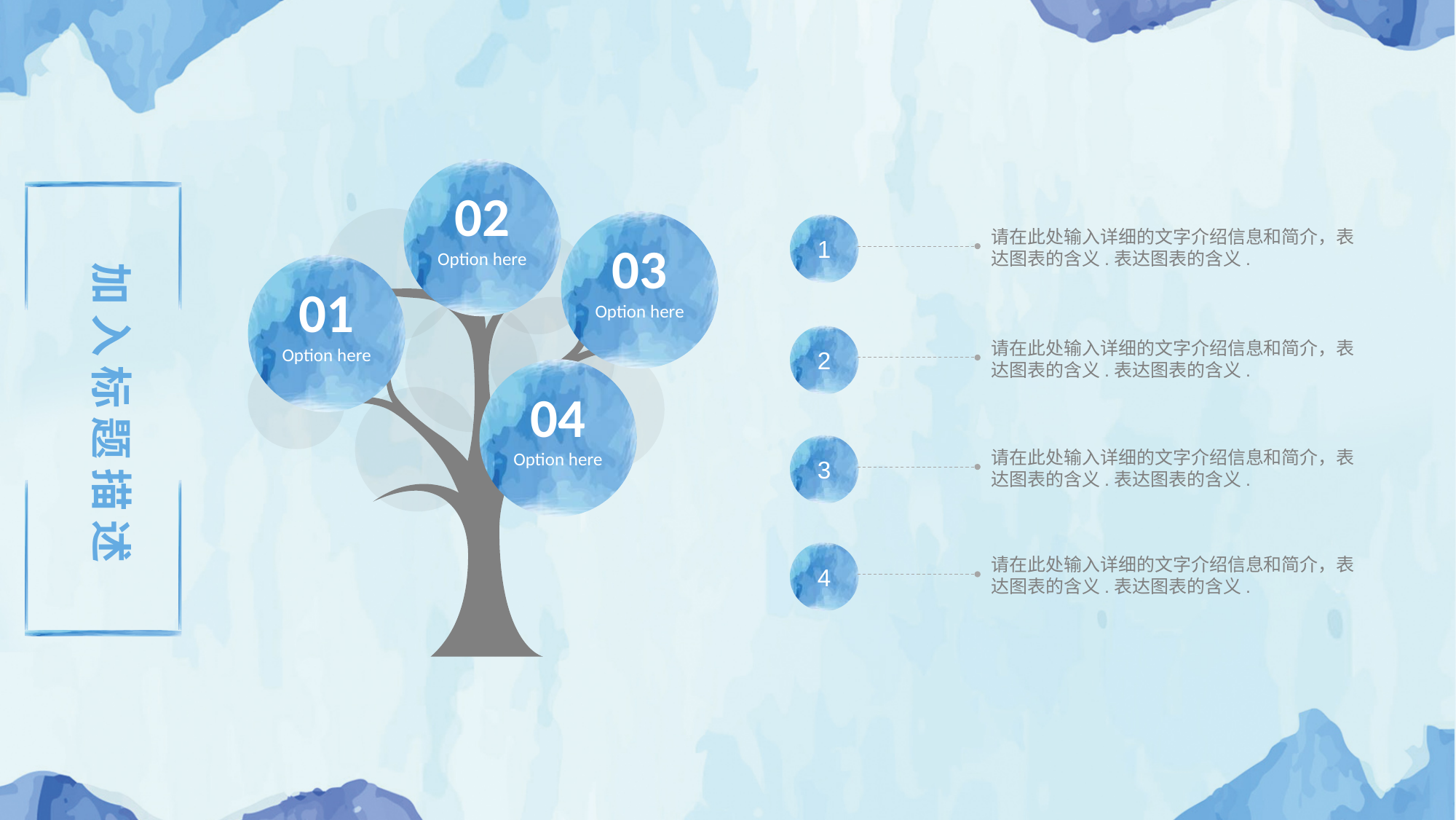

02
Option here

03
Option here

01
Option here

04
Option here

1
请在此处输入详细的文字介绍信息和简介，表达图表的含义.表达图表的含义.

加入标题描述
2
请在此处输入详细的文字介绍信息和简介，表达图表的含义.表达图表的含义.

3
请在此处输入详细的文字介绍信息和简介，表达图表的含义.表达图表的含义.

4
请在此处输入详细的文字介绍信息和简介，表达图表的含义.表达图表的含义.